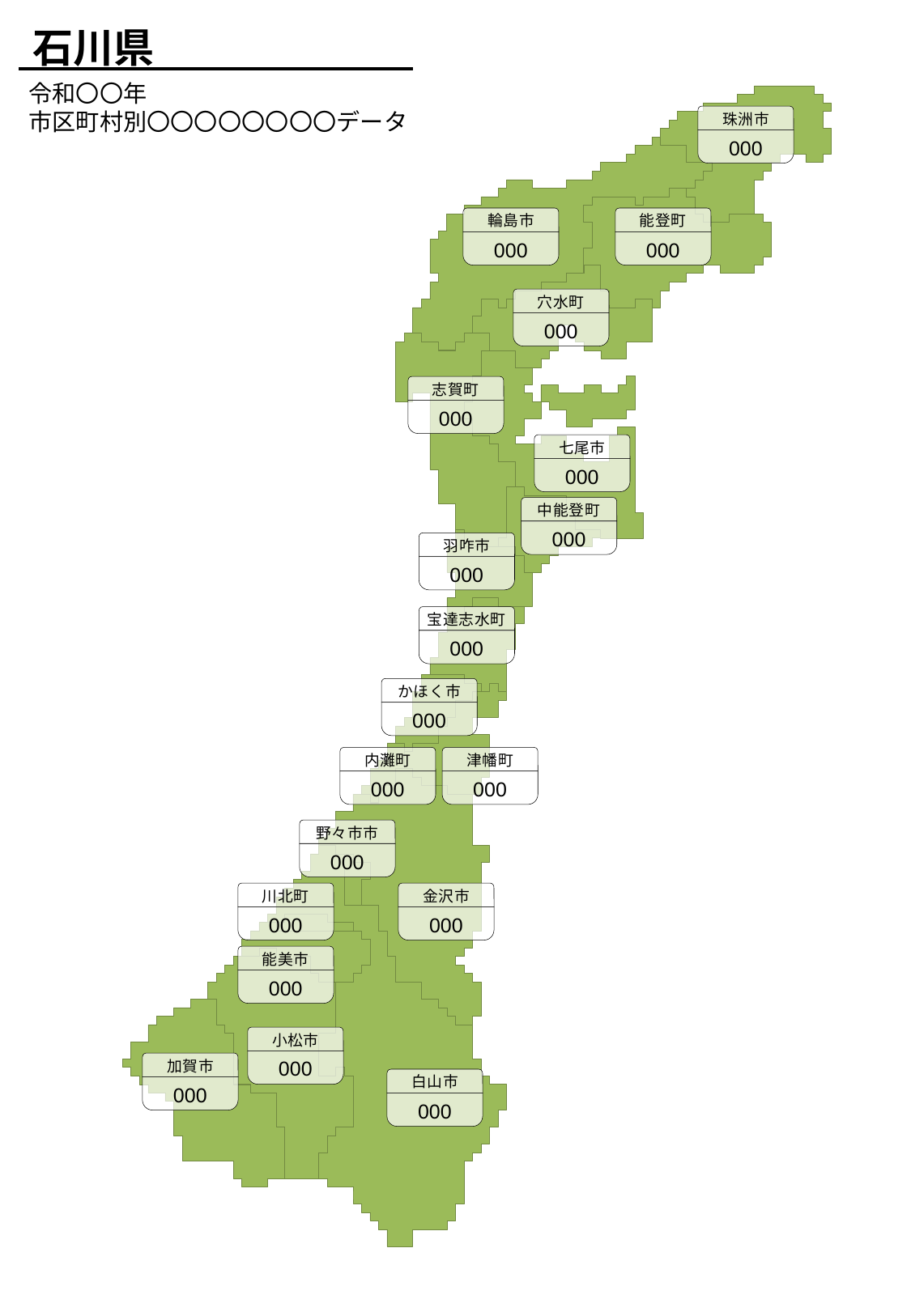

石川県
令和〇〇年
市区町村別〇〇〇〇〇〇〇〇データ

珠洲市
000
輪島市
000
能登町
000
穴水町
000
志賀町
000
七尾市
000
中能登町
000
羽咋市
000
宝達志水町
000
かほく市
000
内灘町
000
津幡町
000
野々市市
000
川北町
000
金沢市
000
能美市
000
小松市
000
加賀市
000
白山市
000